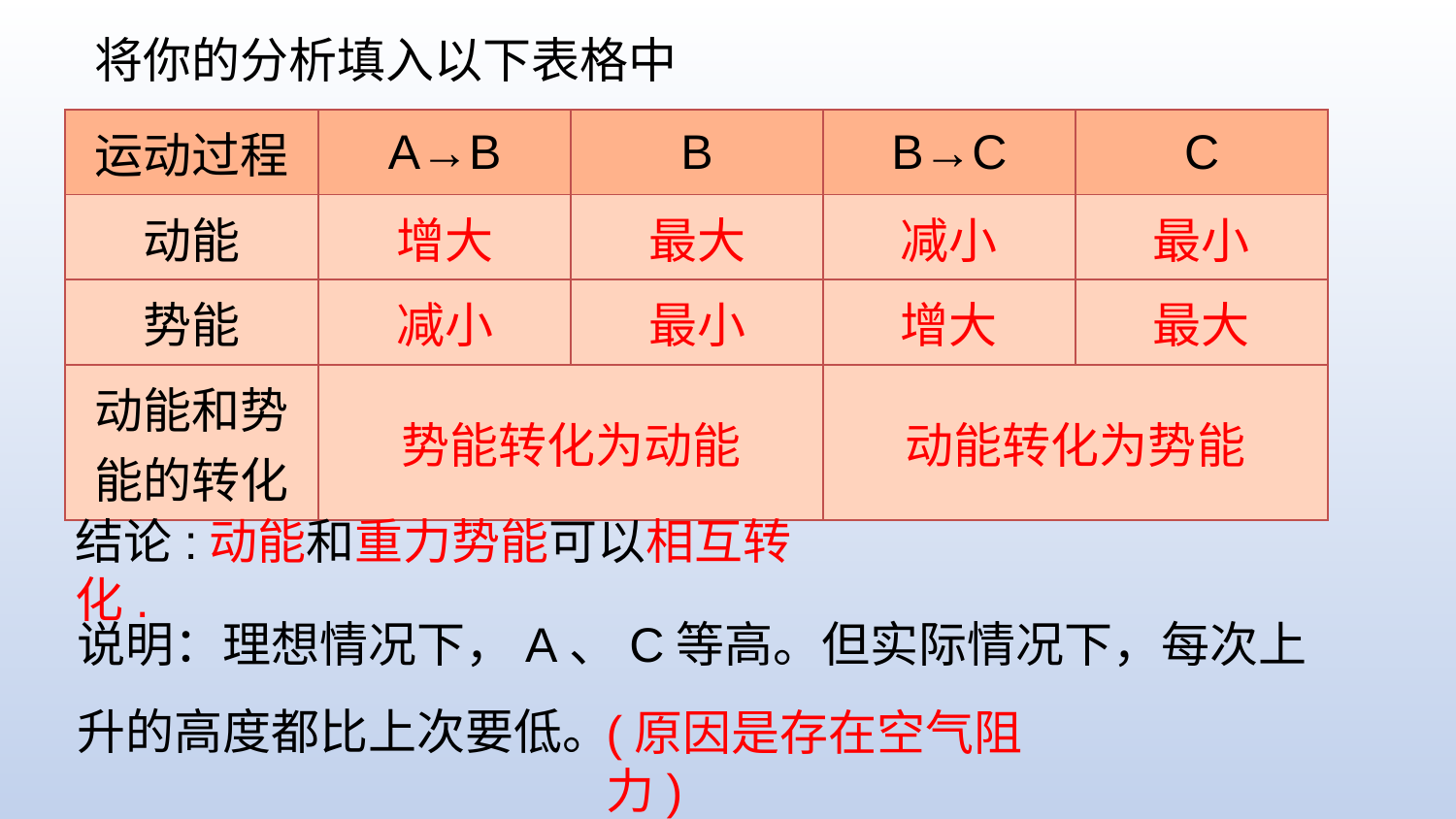

将你的分析填入以下表格中
| 运动过程 | A→B | B | B→C | C |
| --- | --- | --- | --- | --- |
| 动能 | 增大 | 最大 | 减小 | 最小 |
| 势能 | 减小 | 最小 | 增大 | 最大 |
| 动能和势能的转化 | 势能转化为动能 |  | 动能转化为势能 |  |
结论:动能和重力势能可以相互转化.
说明：理想情况下，A、C等高。但实际情况下，每次上升的高度都比上次要低。
(原因是存在空气阻力)